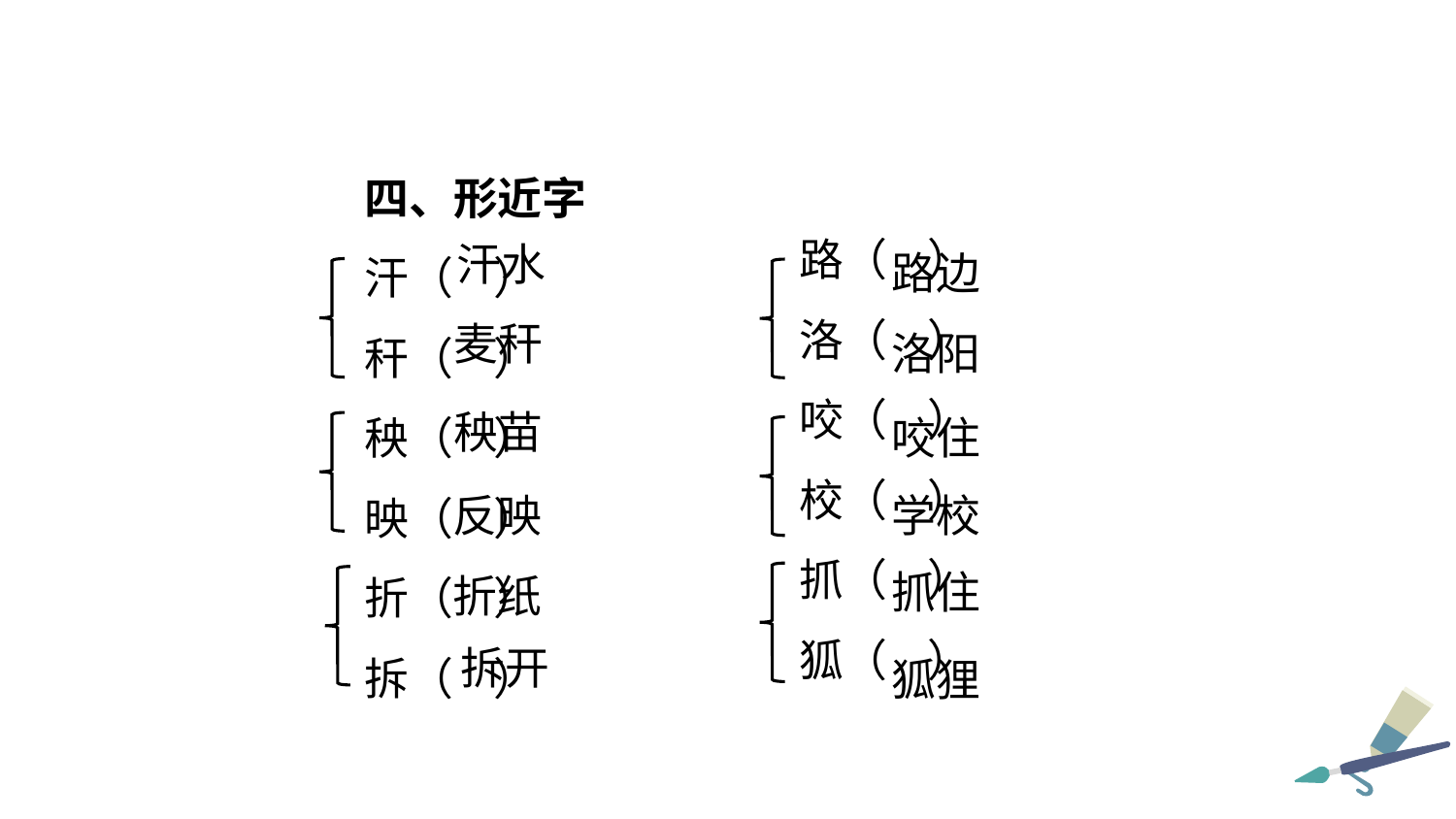

四、形近字
汗（    ）
秆（    ）
秧（    ）
映（    ）
折（    ）
拆（    ）

路（    ）
洛（    ）
咬（    ）
校（    ）
抓（    ）
狐（    ）
汗水
路边

麦秆
洛阳
秧苗
咬住

反映
学校
抓住
折纸

拆开
狐狸